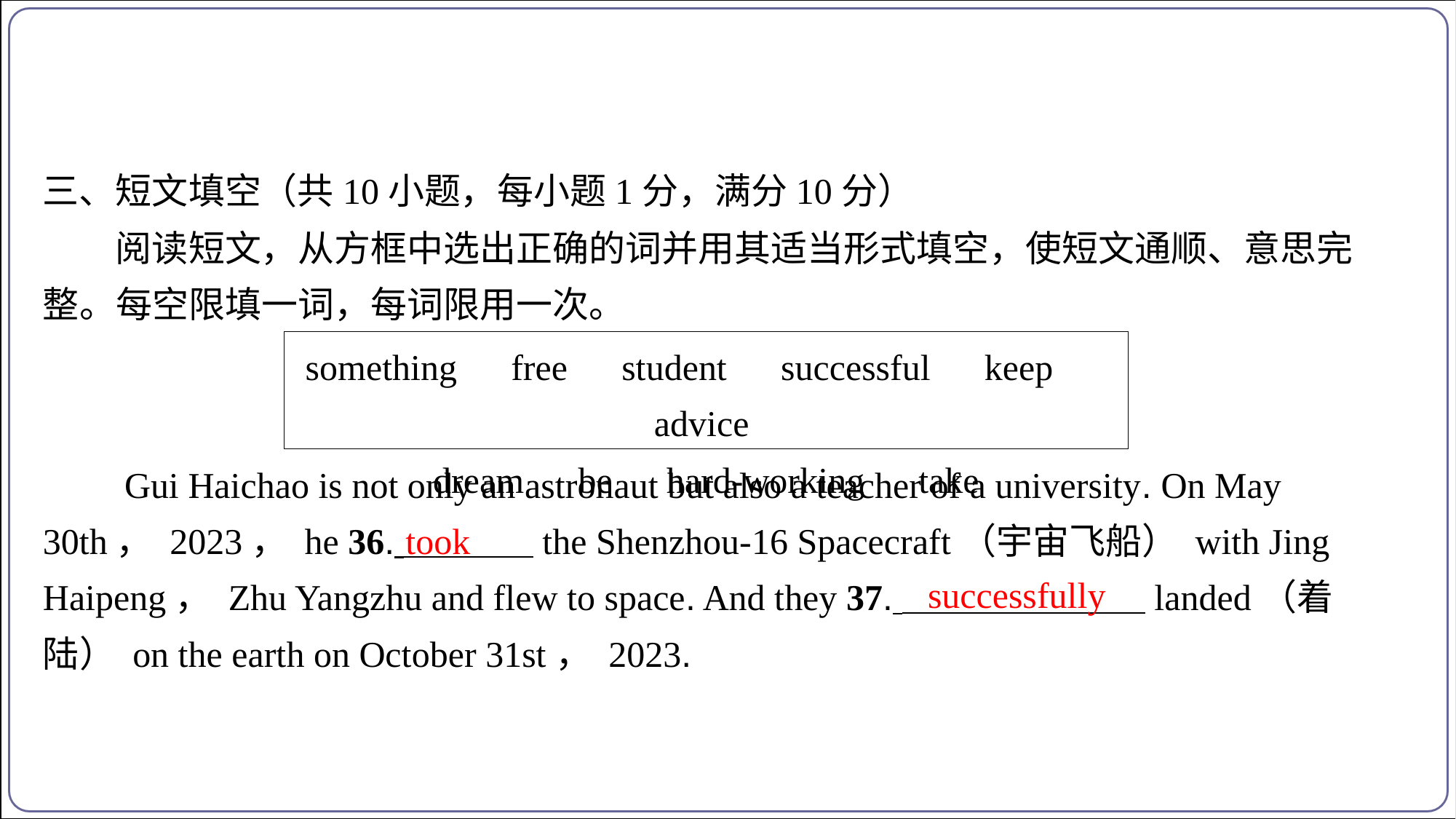

三、短文填空（共10小题，每小题1分，满分10分）
阅读短文，从方框中选出正确的词并用其适当形式填空，使短文通顺、意思完
整。每空限填一词，每词限用一次。
something　free　student　successful　keep　advice
dream　be　hard-working　take
　　Gui Haichao is not only an astronaut but also a teacher of a university. On May
30th， 2023， he 36.                   the Shenzhou-16 Spacecraft（宇宙飞船） with Jing
Haipeng， Zhu Yangzhu and flew to space. And they 37.                                  landed（着
陆） on the earth on October 31st， 2023.
took
successfully